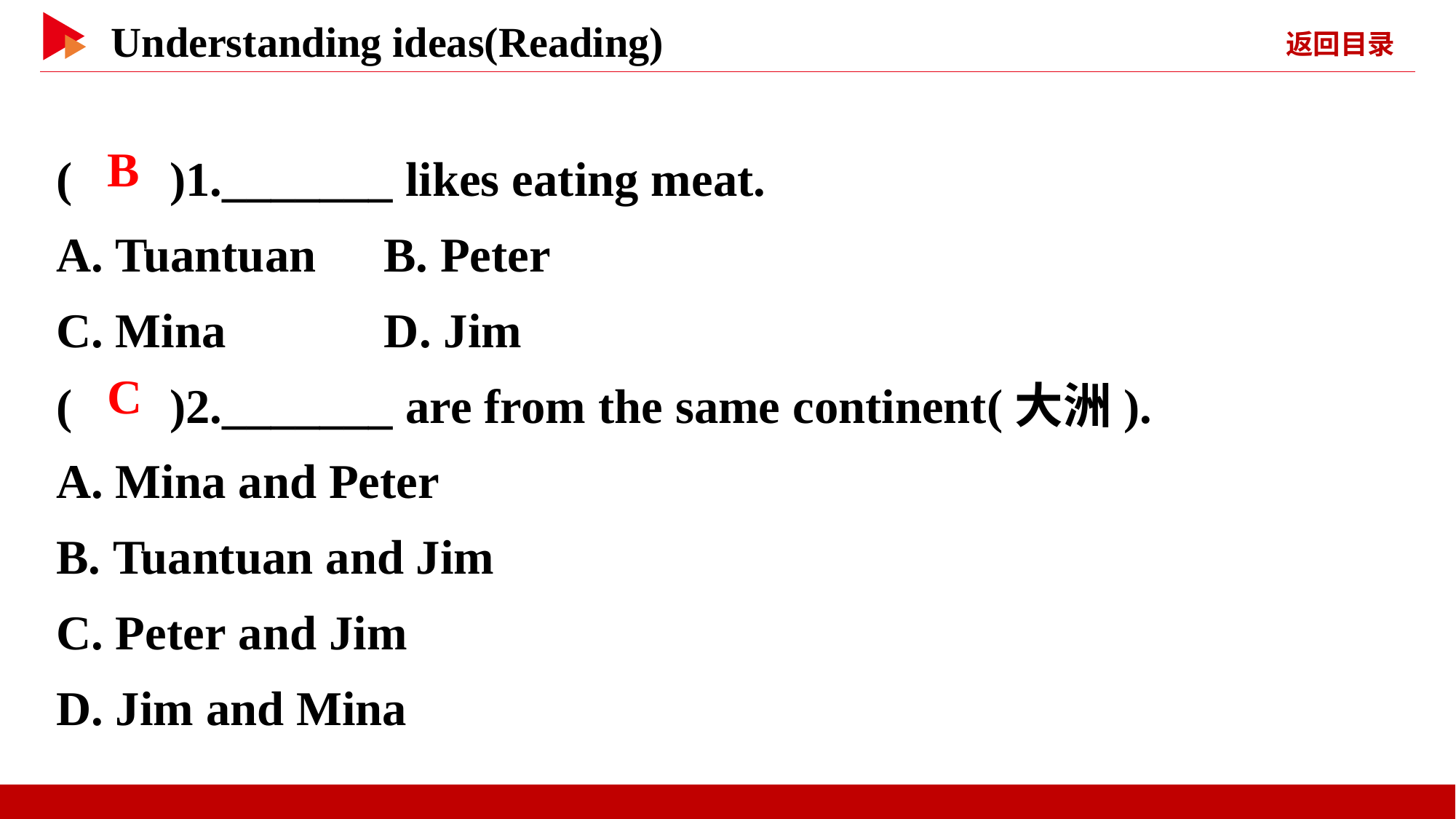

(        )1._______ likes eating meat.
A. Tuantuan 	B. Peter
C. Mina 	         D. Jim
(        )2._______ are from the same continent(大洲).
A. Mina and Peter
B. Tuantuan and Jim
C. Peter and Jim
D. Jim and Mina
   B
   C